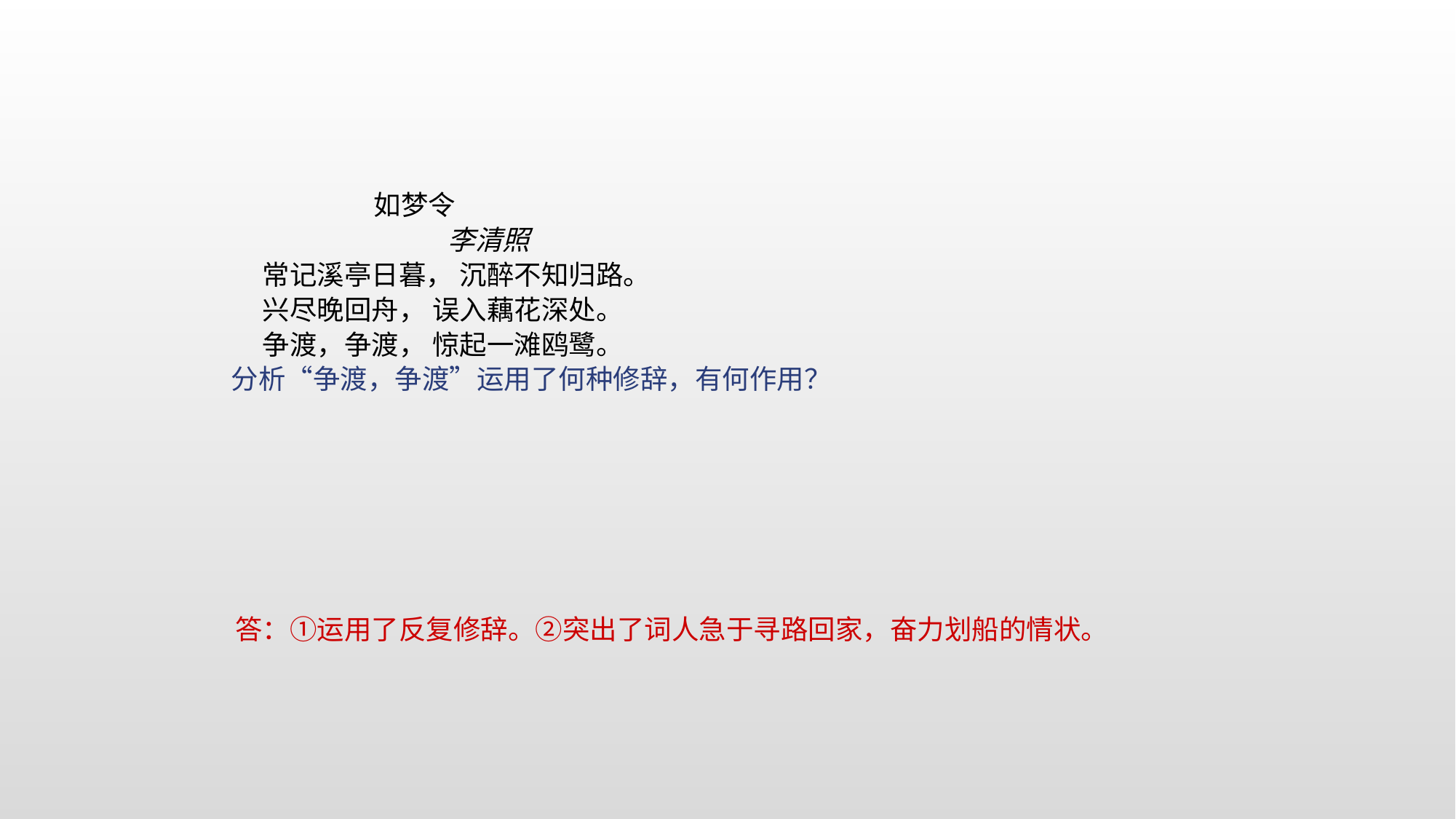

如梦令
                                  李清照
    常记溪亭日暮， 沉醉不知归路。
    兴尽晚回舟， 误入藕花深处。
    争渡，争渡， 惊起一滩鸥鹭。
分析“争渡，争渡”运用了何种修辞，有何作用？

 答：①运用了反复修辞。②突出了词人急于寻路回家，奋力划船的情状。